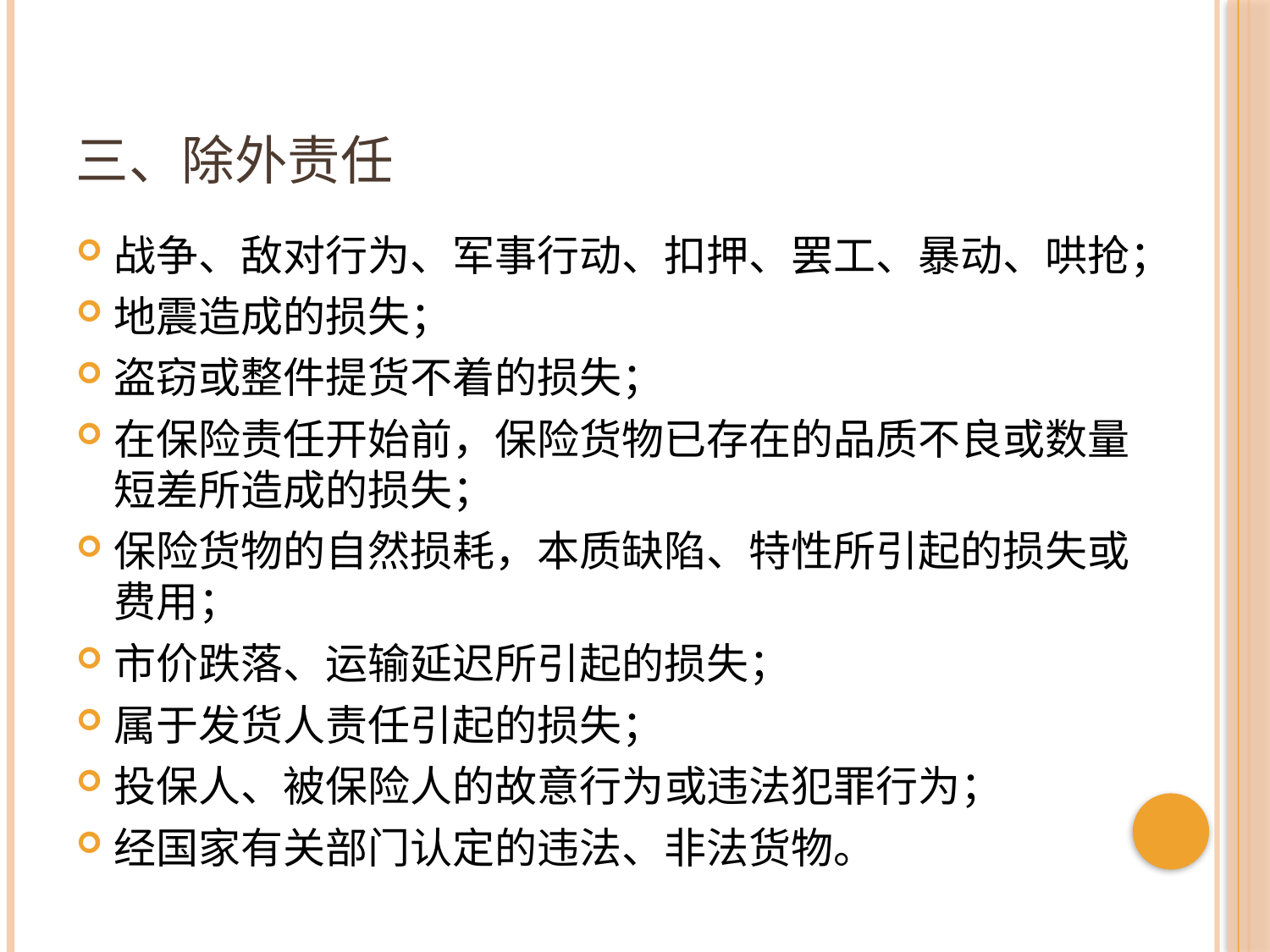

# 三、除外责任
战争、敌对行为、军事行动、扣押、罢工、暴动、哄抢；
地震造成的损失；
盗窃或整件提货不着的损失；
在保险责任开始前，保险货物已存在的品质不良或数量短差所造成的损失；
保险货物的自然损耗，本质缺陷、特性所引起的损失或费用；
市价跌落、运输延迟所引起的损失；
属于发货人责任引起的损失；
投保人、被保险人的故意行为或违法犯罪行为；
经国家有关部门认定的违法、非法货物。